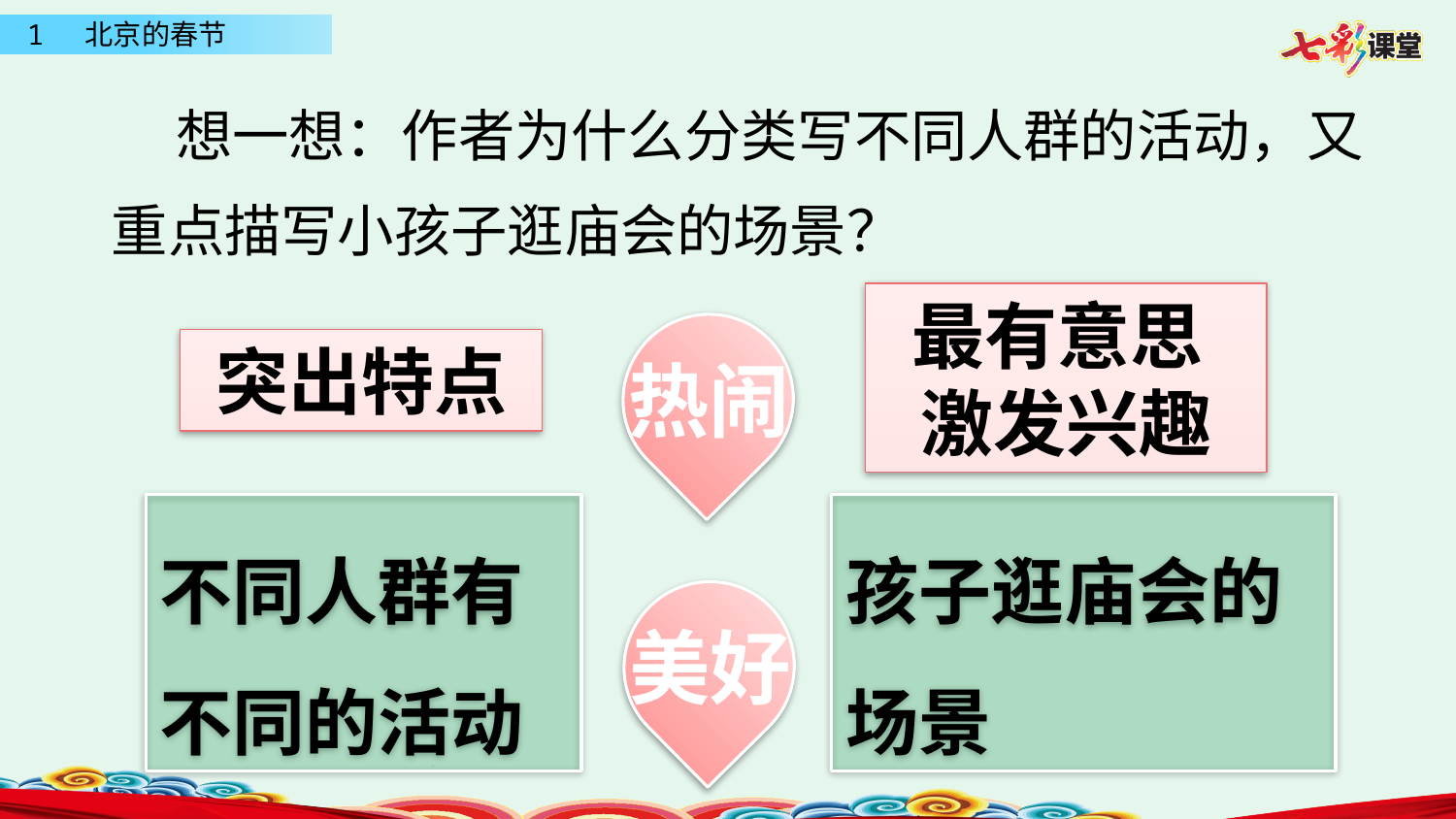

想一想：作者为什么分类写不同人群的活动，又重点描写小孩子逛庙会的场景？
最有意思
激发兴趣

热闹
突出特点
不同人群有不同的活动
孩子逛庙会的场景

美好